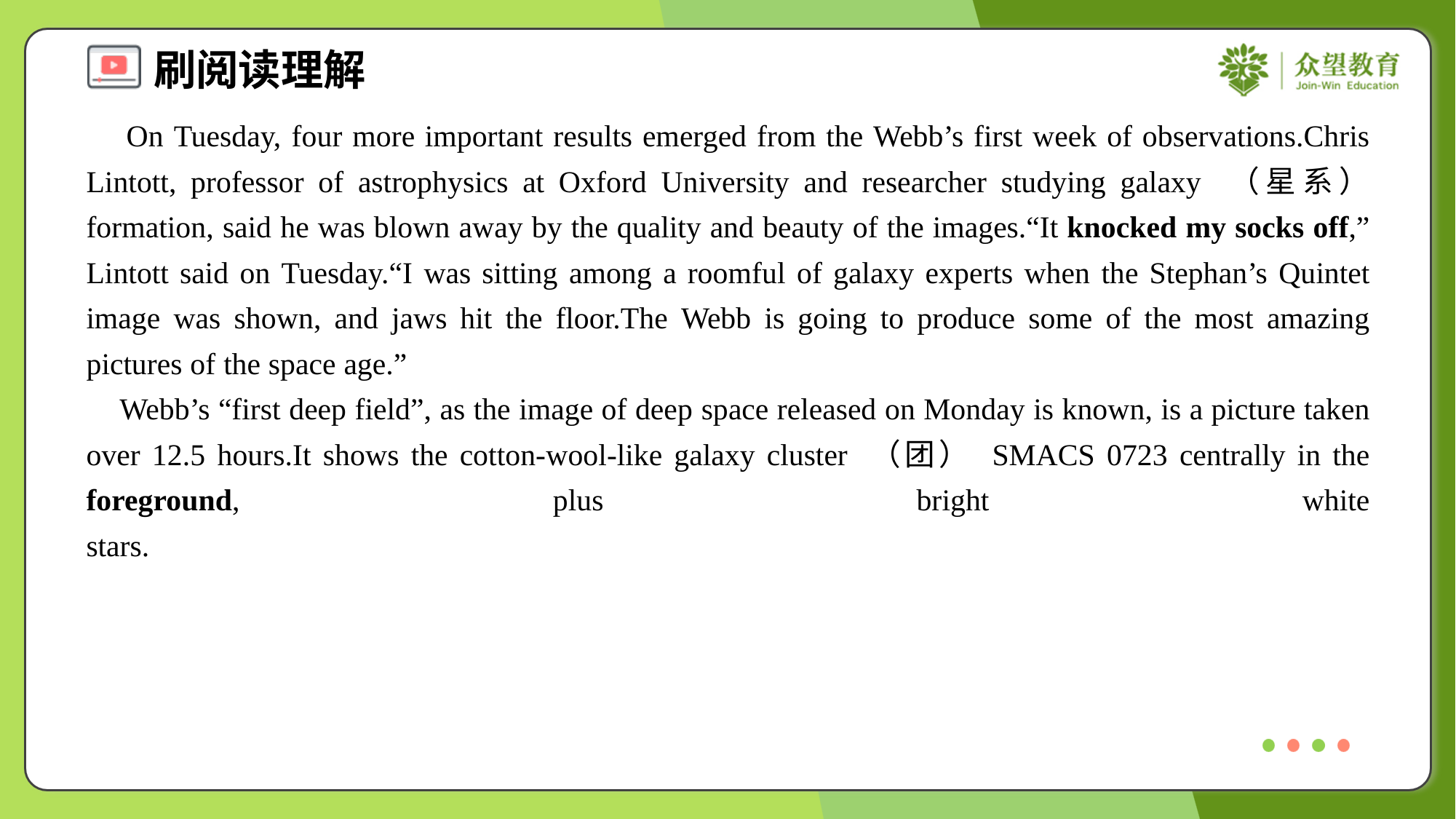

On Tuesday, four more important results emerged from the Webb’s first week of observations.Chris Lintott, professor of astrophysics at Oxford University and researcher studying galaxy （星系） formation, said he was blown away by the quality and beauty of the images.“It knocked my socks off,” Lintott said on Tuesday.“I was sitting among a roomful of galaxy experts when the Stephan’s Quintet image was shown, and jaws hit the floor.The Webb is going to produce some of the most amazing pictures of the space age.”
    Webb’s “first deep field”, as the image of deep space released on Monday is known, is a picture taken over 12.5 hours.It shows the cotton-wool-like galaxy cluster （团） SMACS 0723 centrally in the foreground, plus bright white stars.#4